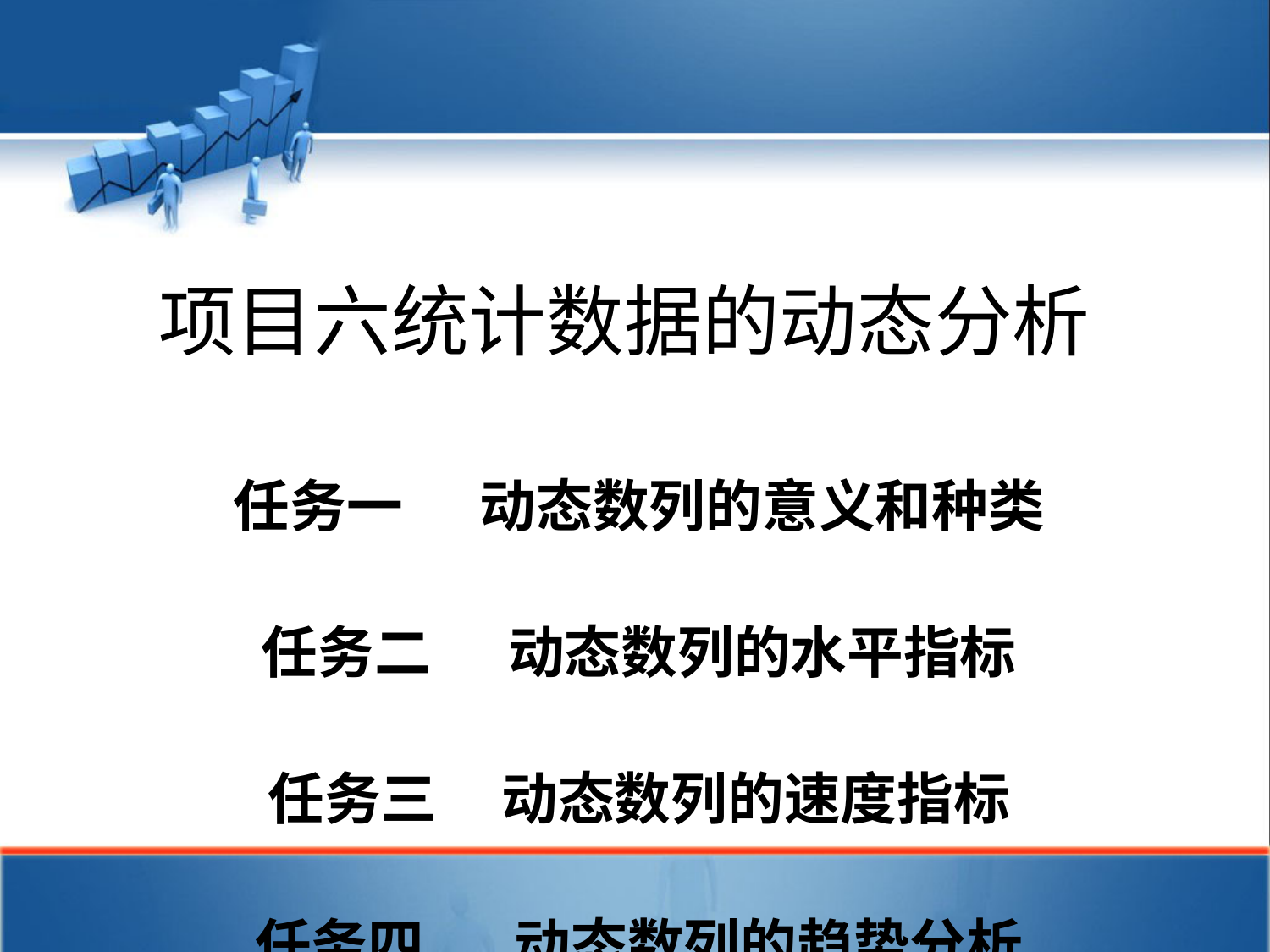

# 项目六统计数据的动态分析
任务一      动态数列的意义和种类
任务二      动态数列的水平指标
任务三     动态数列的速度指标
任务四       动态数列的趋势分析